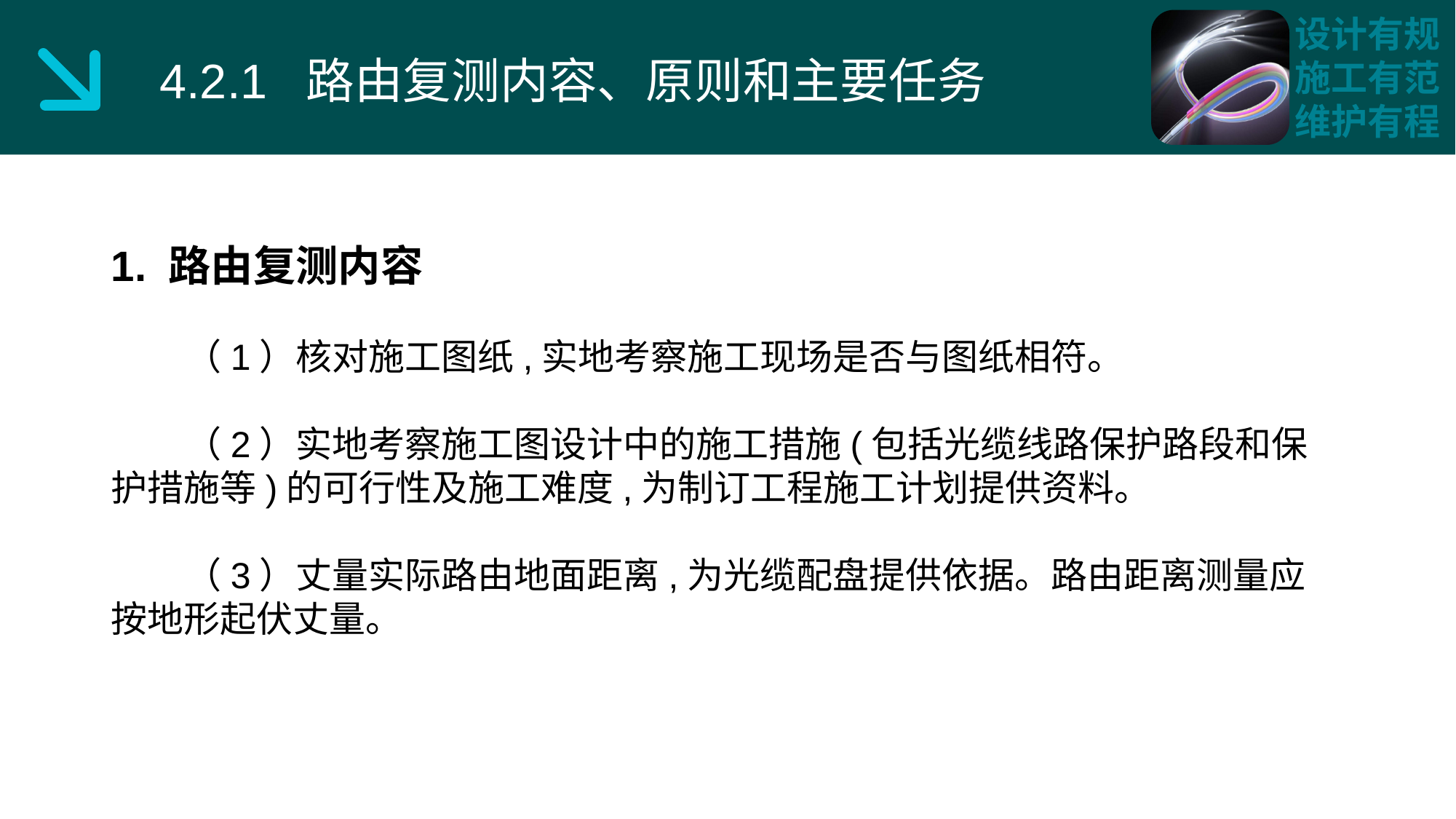

4.2.1  路由复测内容、原则和主要任务

1. 路由复测内容

        （1）核对施工图纸,实地考察施工现场是否与图纸相符。

        （2）实地考察施工图设计中的施工措施(包括光缆线路保护路段和保护措施等)的可行性及施工难度,为制订工程施工计划提供资料。

        （3）丈量实际路由地面距离,为光缆配盘提供依据。路由距离测量应按地形起伏丈量。